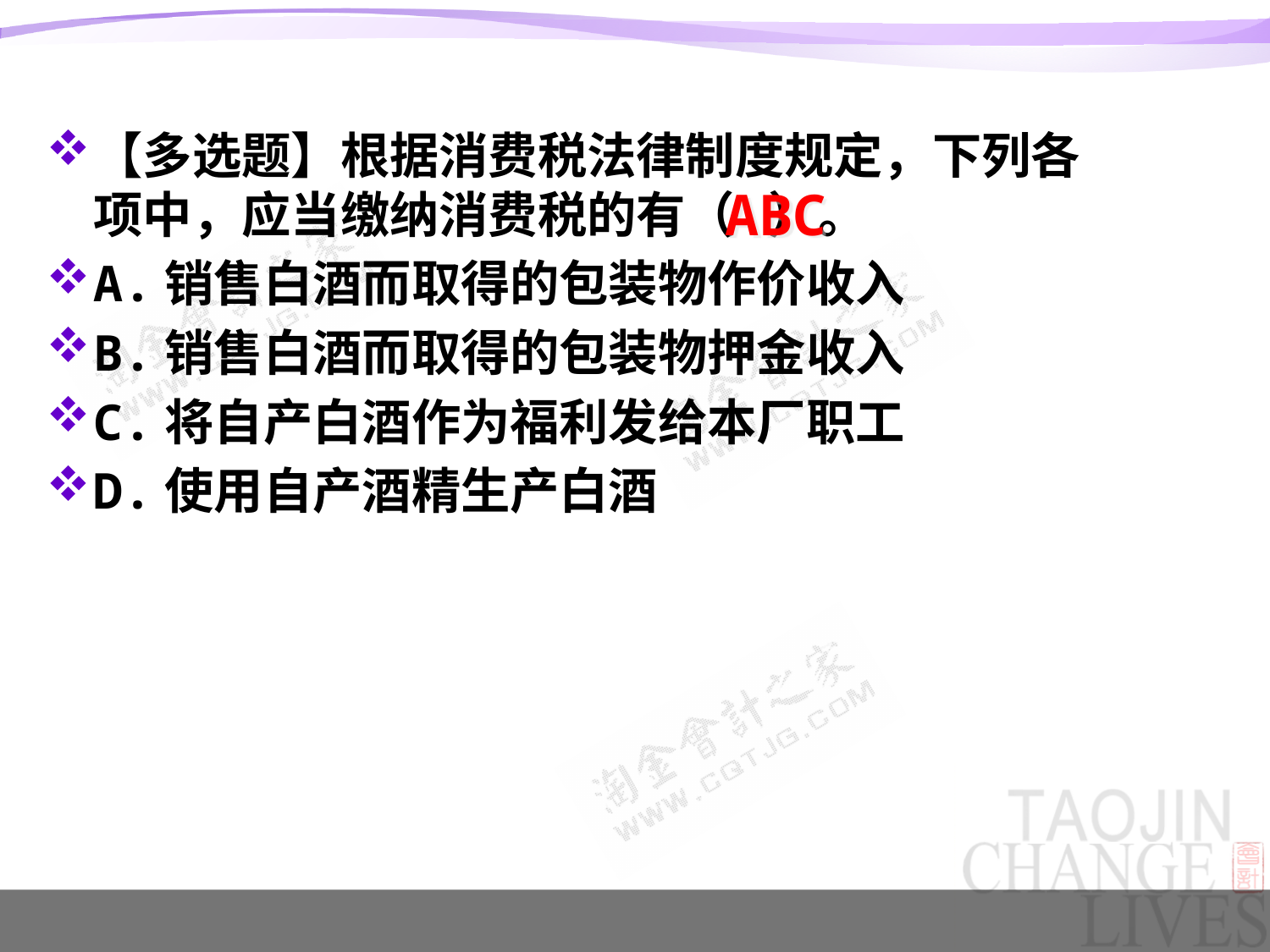

【多选题】根据消费税法律制度规定，下列各项中，应当缴纳消费税的有（   ）。
A.销售白酒而取得的包装物作价收入
B.销售白酒而取得的包装物押金收入
C.将自产白酒作为福利发给本厂职工
D.使用自产酒精生产白酒
# ABC